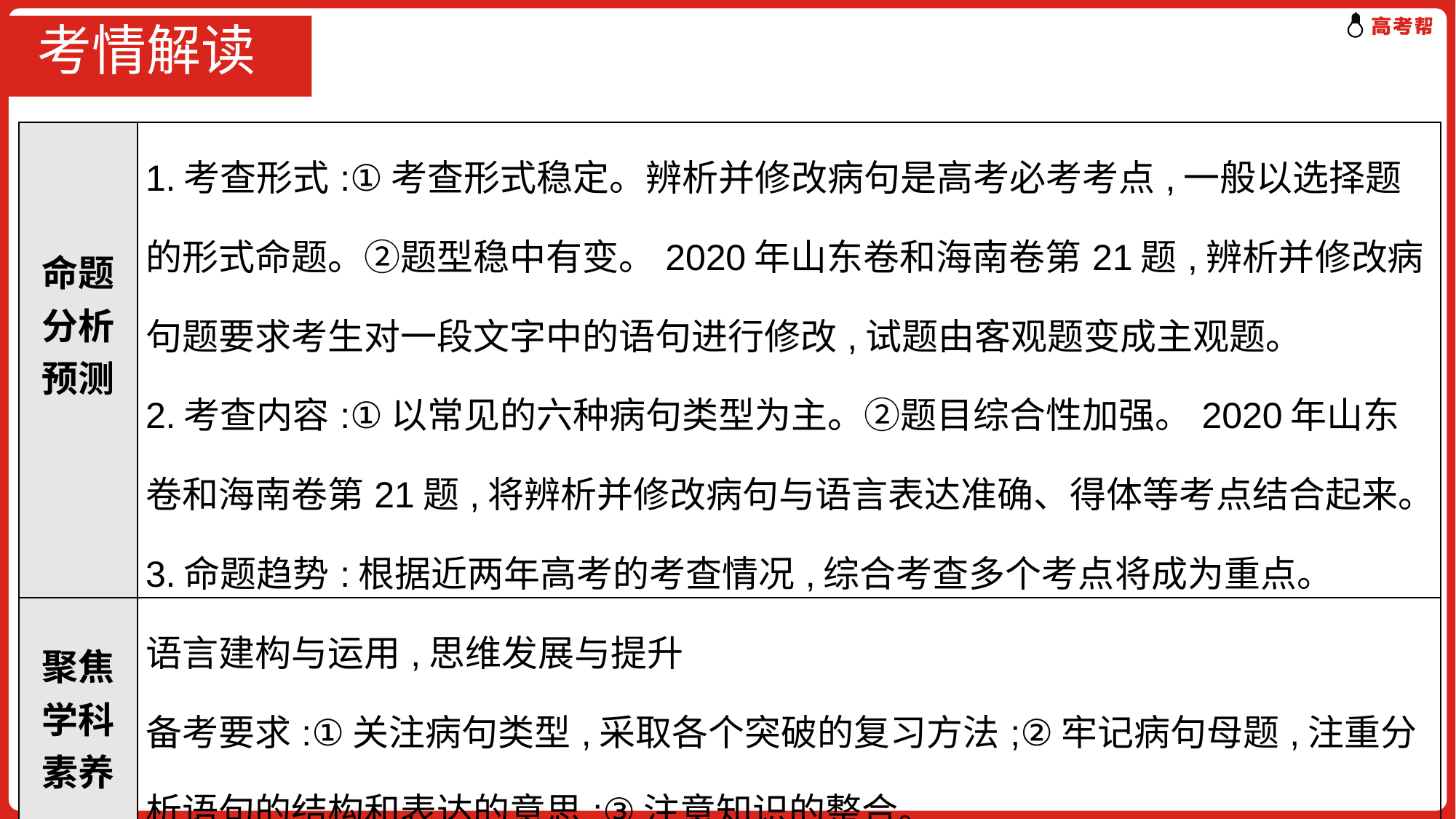

# 考情解读
| 命题分析预测 | 1.考查形式:①考查形式稳定。辨析并修改病句是高考必考考点,一般以选择题的形式命题。②题型稳中有变。2020年山东卷和海南卷第21题,辨析并修改病句题要求考生对一段文字中的语句进行修改,试题由客观题变成主观题。 2.考查内容:①以常见的六种病句类型为主。②题目综合性加强。2020年山东卷和海南卷第21题,将辨析并修改病句与语言表达准确、得体等考点结合起来。 3.命题趋势:根据近两年高考的考查情况,综合考查多个考点将成为重点。 |
| --- | --- |
| 聚焦学科素养 | 语言建构与运用,思维发展与提升 备考要求:①关注病句类型,采取各个突破的复习方法;②牢记病句母题,注重分析语句的结构和表达的意思;③注意知识的整合。 |